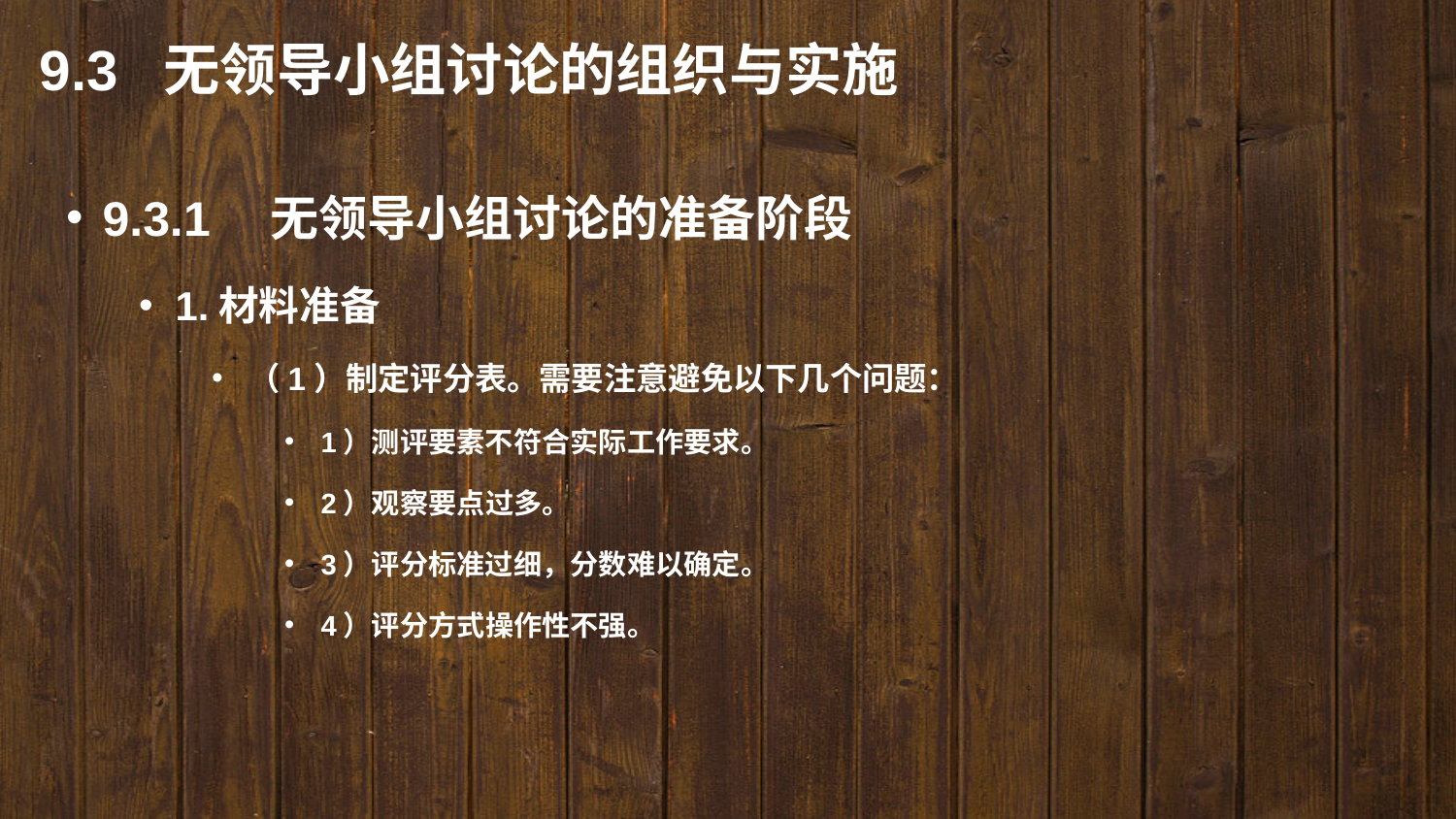

9.3  无领导小组讨论的组织与实施
9.3.1　无领导小组讨论的准备阶段
1.材料准备
（1）制定评分表。需要注意避免以下几个问题：
1）测评要素不符合实际工作要求。
2）观察要点过多。
3）评分标准过细，分数难以确定。
4）评分方式操作性不强。